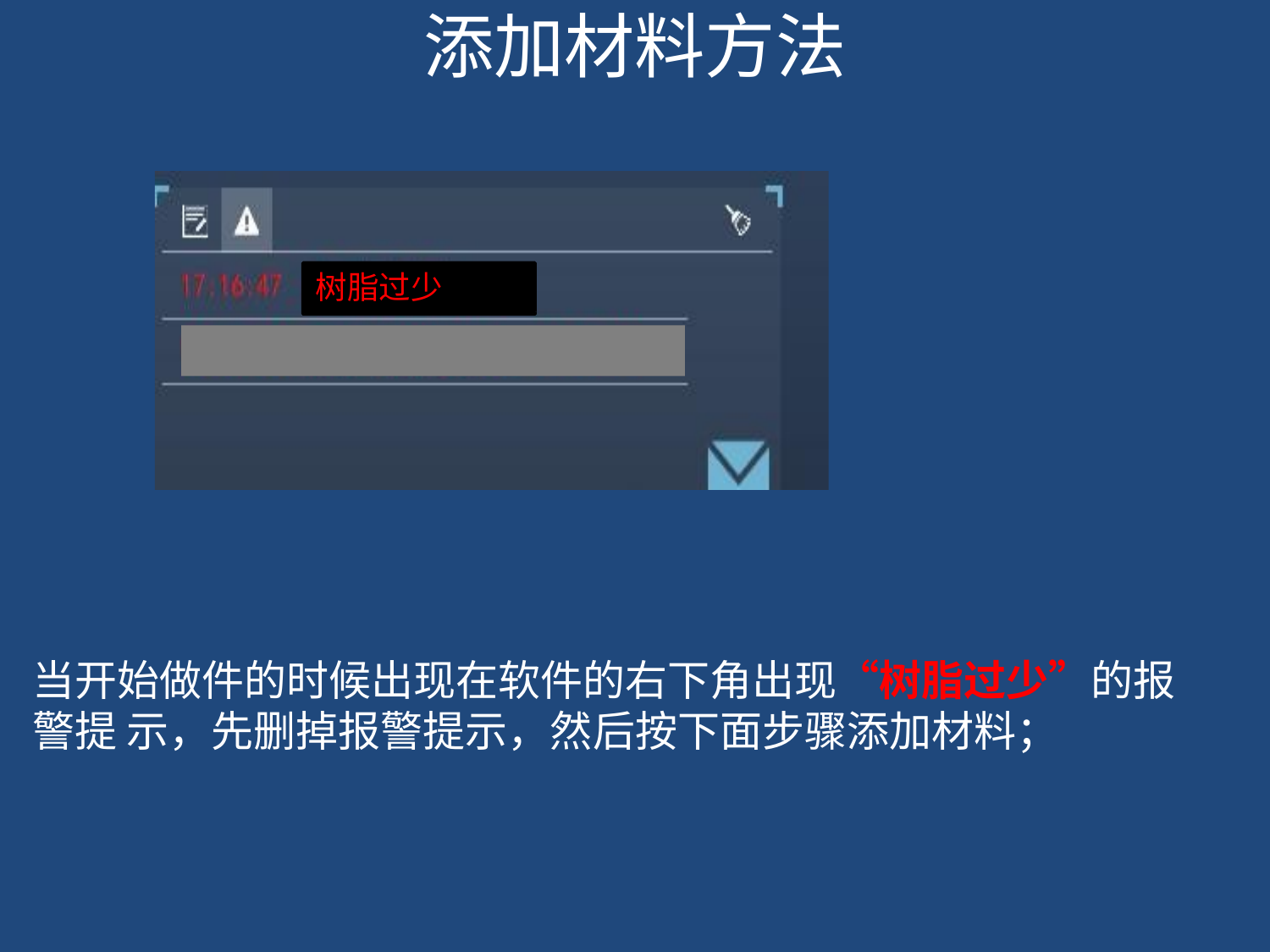

# 添加材料方法

树脂过少

当开始做件的时候出现在软件的右下角出现“树脂过少”的报警提 示，先删掉报警提示，然后按下面步骤添加材料；